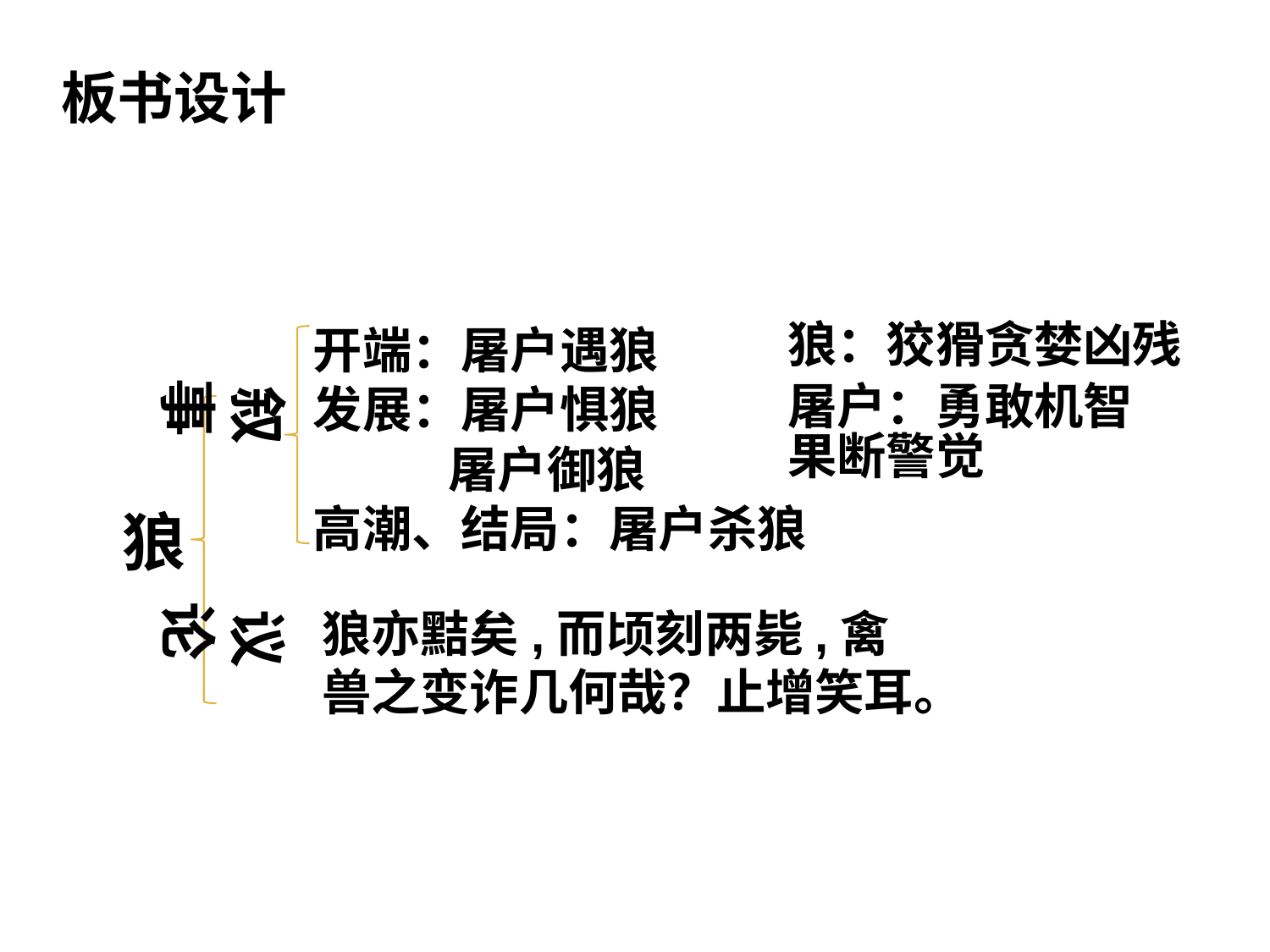

板书设计
开端：屠户遇狼
发展：屠户惧狼
           屠户御狼
高潮、结局：屠户杀狼
狼：狡猾贪婪凶残

 叙事
屠户：勇敢机智  果断警觉

狼
 议论
狼亦黠矣,而顷刻两毙,禽兽之变诈几何哉？止增笑耳。